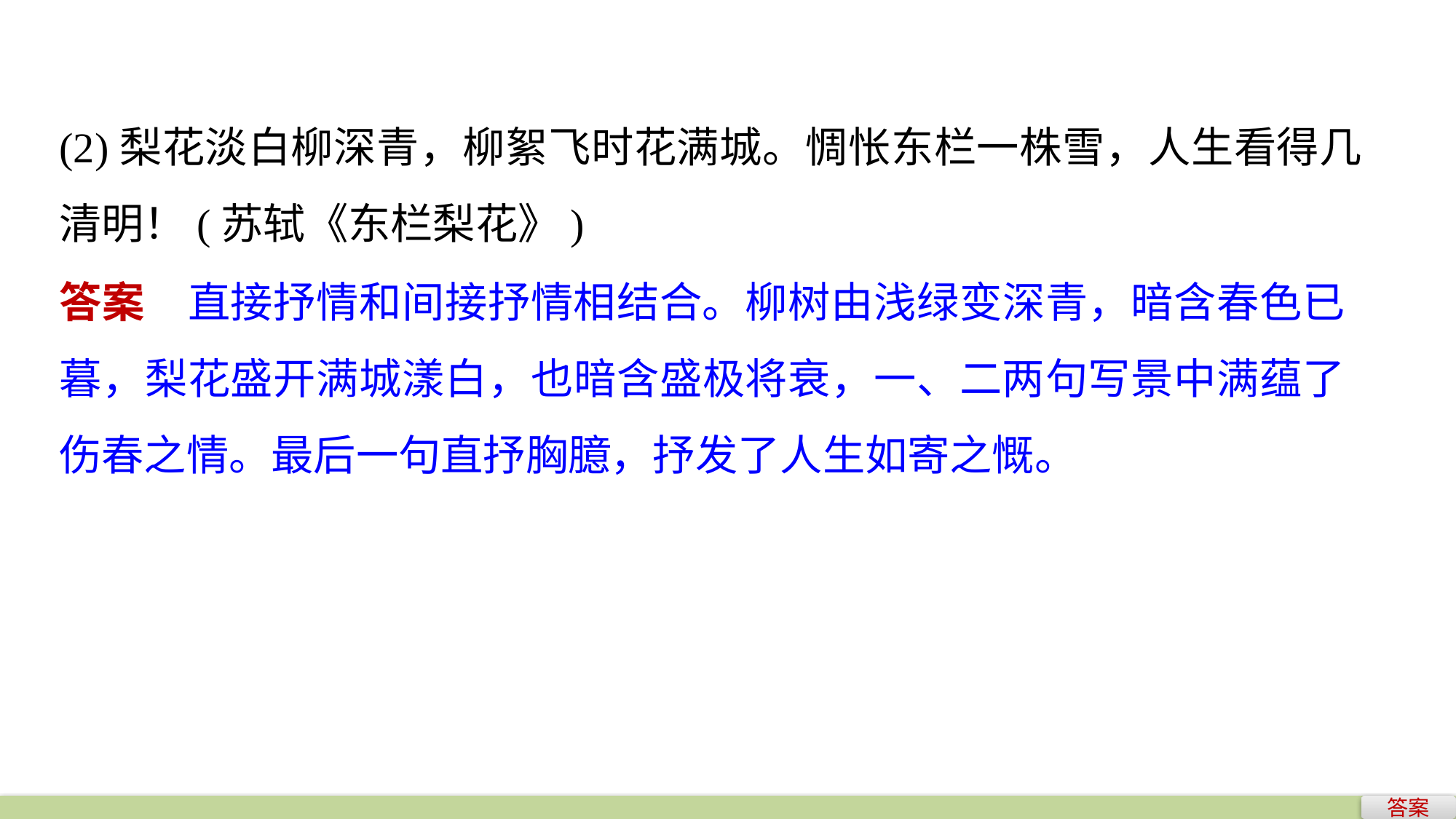

(2)梨花淡白柳深青，柳絮飞时花满城。惆怅东栏一株雪，人生看得几清明！(苏轼《东栏梨花》)
答案　直接抒情和间接抒情相结合。柳树由浅绿变深青，暗含春色已暮，梨花盛开满城漾白，也暗含盛极将衰，一、二两句写景中满蕴了伤春之情。最后一句直抒胸臆，抒发了人生如寄之慨。

答案